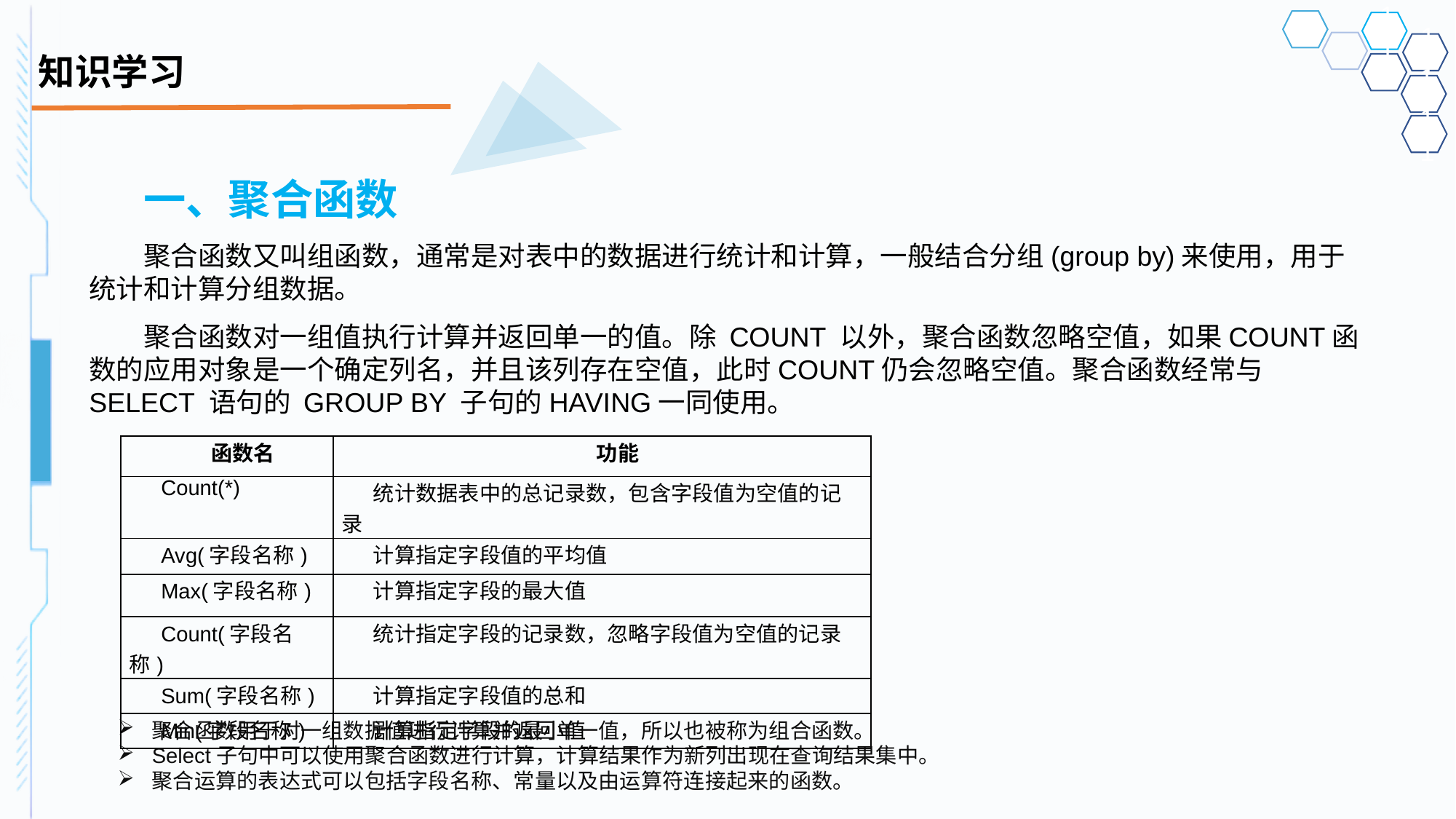

# 知识学习

一、聚合函数
聚合函数又叫组函数，通常是对表中的数据进行统计和计算，一般结合分组(group by)来使用，用于统计和计算分组数据。
聚合函数对一组值执行计算并返回单一的值。除 COUNT 以外，聚合函数忽略空值，如果COUNT函数的应用对象是一个确定列名，并且该列存在空值，此时COUNT仍会忽略空值。聚合函数经常与 SELECT 语句的 GROUP BY 子句的HAVING一同使用。
| 函数名 | 功能 |
| --- | --- |
| Count(\*) | 统计数据表中的总记录数，包含字段值为空值的记录 |
| Avg(字段名称) | 计算指定字段值的平均值 |
| Max(字段名称) | 计算指定字段的最大值 |
| Count(字段名称) | 统计指定字段的记录数，忽略字段值为空值的记录 |
| Sum(字段名称) | 计算指定字段值的总和 |
| Min(字段名称) | 计算指定字段的最小值 |
聚合函数用于对一组数据值进行计算并返回单一值，所以也被称为组合函数。
Select子句中可以使用聚合函数进行计算，计算结果作为新列出现在查询结果集中。
聚合运算的表达式可以包括字段名称、常量以及由运算符连接起来的函数。